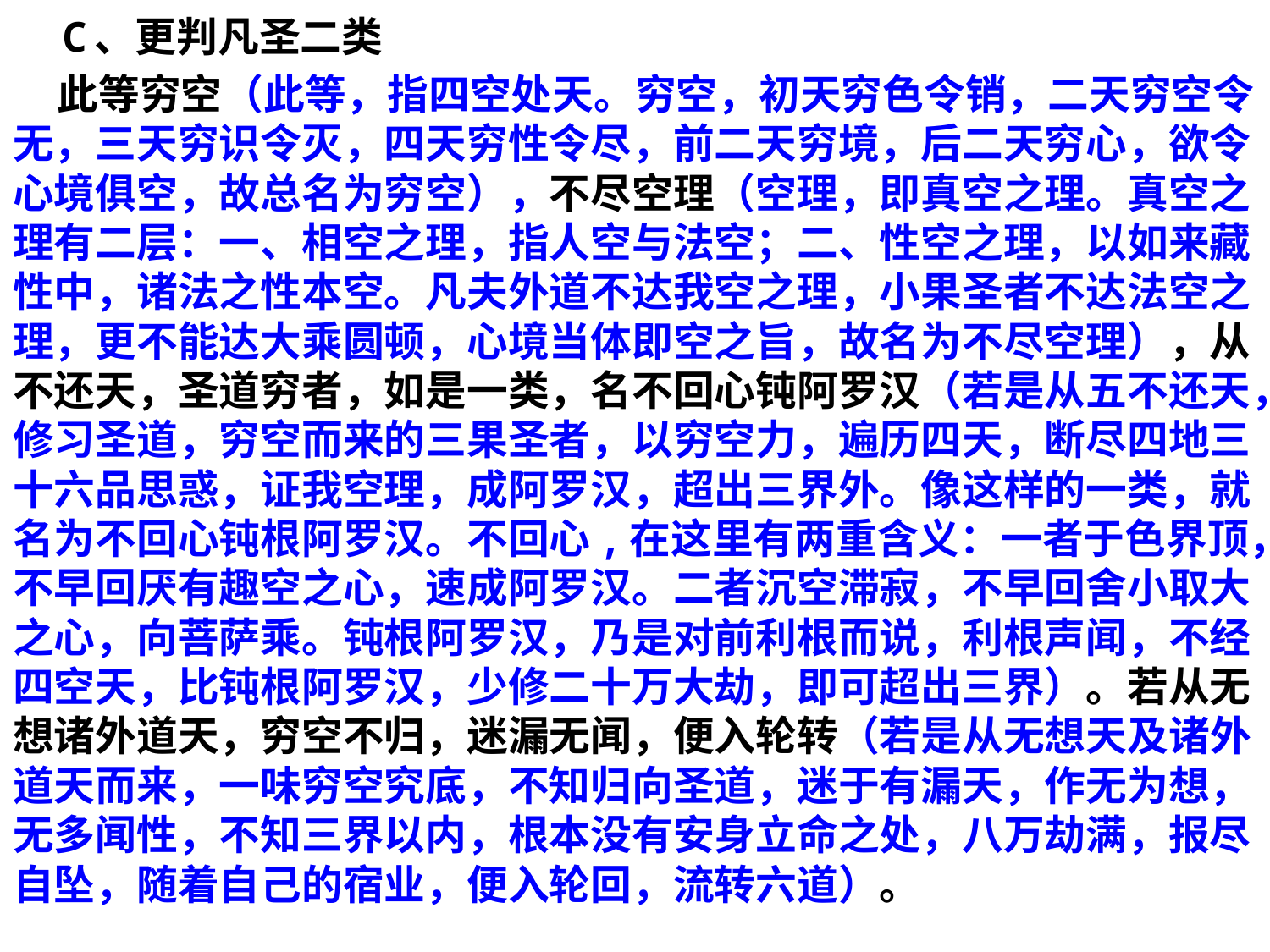

C、更判凡圣二类
    此等穷空（此等，指四空处天。穷空，初天穷色令销，二天穷空令无，三天穷识令灭，四天穷性令尽，前二天穷境，后二天穷心，欲令心境俱空，故总名为穷空），不尽空理（空理，即真空之理。真空之理有二层：一、相空之理，指人空与法空；二、性空之理，以如来藏性中，诸法之性本空。凡夫外道不达我空之理，小果圣者不达法空之理，更不能达大乘圆顿，心境当体即空之旨，故名为不尽空理），从不还天，圣道穷者，如是一类，名不回心钝阿罗汉（若是从五不还天，修习圣道，穷空而来的三果圣者，以穷空力，遍历四天，断尽四地三十六品思惑，证我空理，成阿罗汉，超出三界外。像这样的一类，就名为不回心钝根阿罗汉。不回心,在这里有两重含义：一者于色界顶，不早回厌有趣空之心，速成阿罗汉。二者沉空滞寂，不早回舍小取大之心，向菩萨乘。钝根阿罗汉，乃是对前利根而说，利根声闻，不经四空天，比钝根阿罗汉，少修二十万大劫，即可超出三界）。若从无想诸外道天，穷空不归，迷漏无闻，便入轮转（若是从无想天及诸外道天而来，一味穷空究底，不知归向圣道，迷于有漏天，作无为想，无多闻性，不知三界以内，根本没有安身立命之处，八万劫满，报尽自坠，随着自己的宿业，便入轮回，流转六道）。